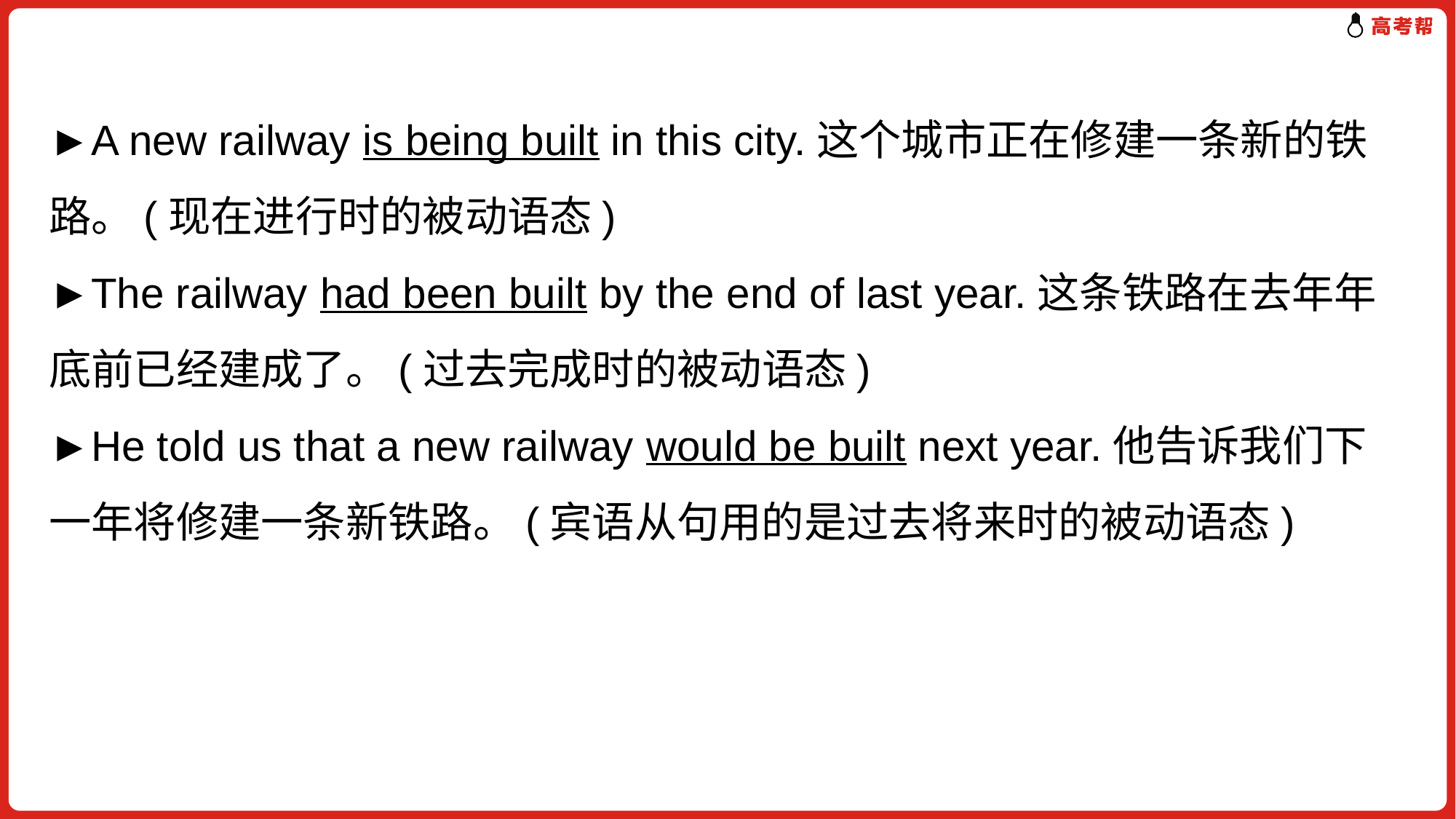

►A new railway is being built in this city.这个城市正在修建一条新的铁路。(现在进行时的被动语态)
►The railway had been built by the end of last year.这条铁路在去年年底前已经建成了。(过去完成时的被动语态)
►He told us that a new railway would be built next year.他告诉我们下一年将修建一条新铁路。(宾语从句用的是过去将来时的被动语态)